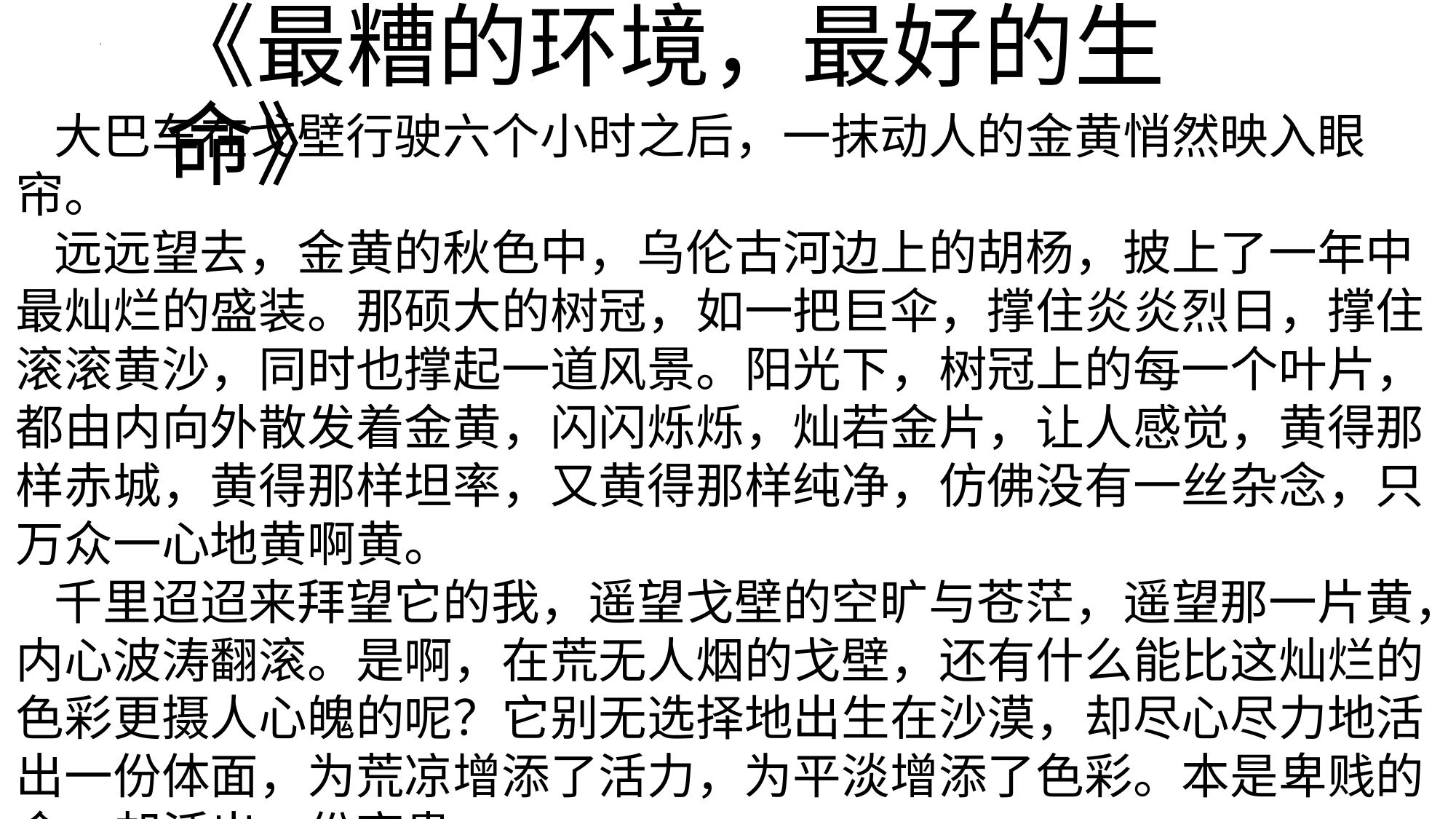

《最糟的环境，最好的生命》
  大巴车在戈壁行驶六个小时之后，一抹动人的金黄悄然映入眼帘。
  远远望去，金黄的秋色中，乌伦古河边上的胡杨，披上了一年中最灿烂的盛装。那硕大的树冠，如一把巨伞，撑住炎炎烈日，撑住滚滚黄沙，同时也撑起一道风景。阳光下，树冠上的每一个叶片，都由内向外散发着金黄，闪闪烁烁，灿若金片，让人感觉，黄得那样赤城，黄得那样坦率，又黄得那样纯净，仿佛没有一丝杂念，只万众一心地黄啊黄。
  千里迢迢来拜望它的我，遥望戈壁的空旷与苍茫，遥望那一片黄，内心波涛翻滚。是啊，在荒无人烟的戈壁，还有什么能比这灿烂的色彩更摄人心魄的呢？它别无选择地出生在沙漠，却尽心尽力地活出一份体面，为荒凉增添了活力，为平淡增添了色彩。本是卑贱的命，却活出一份高贵。